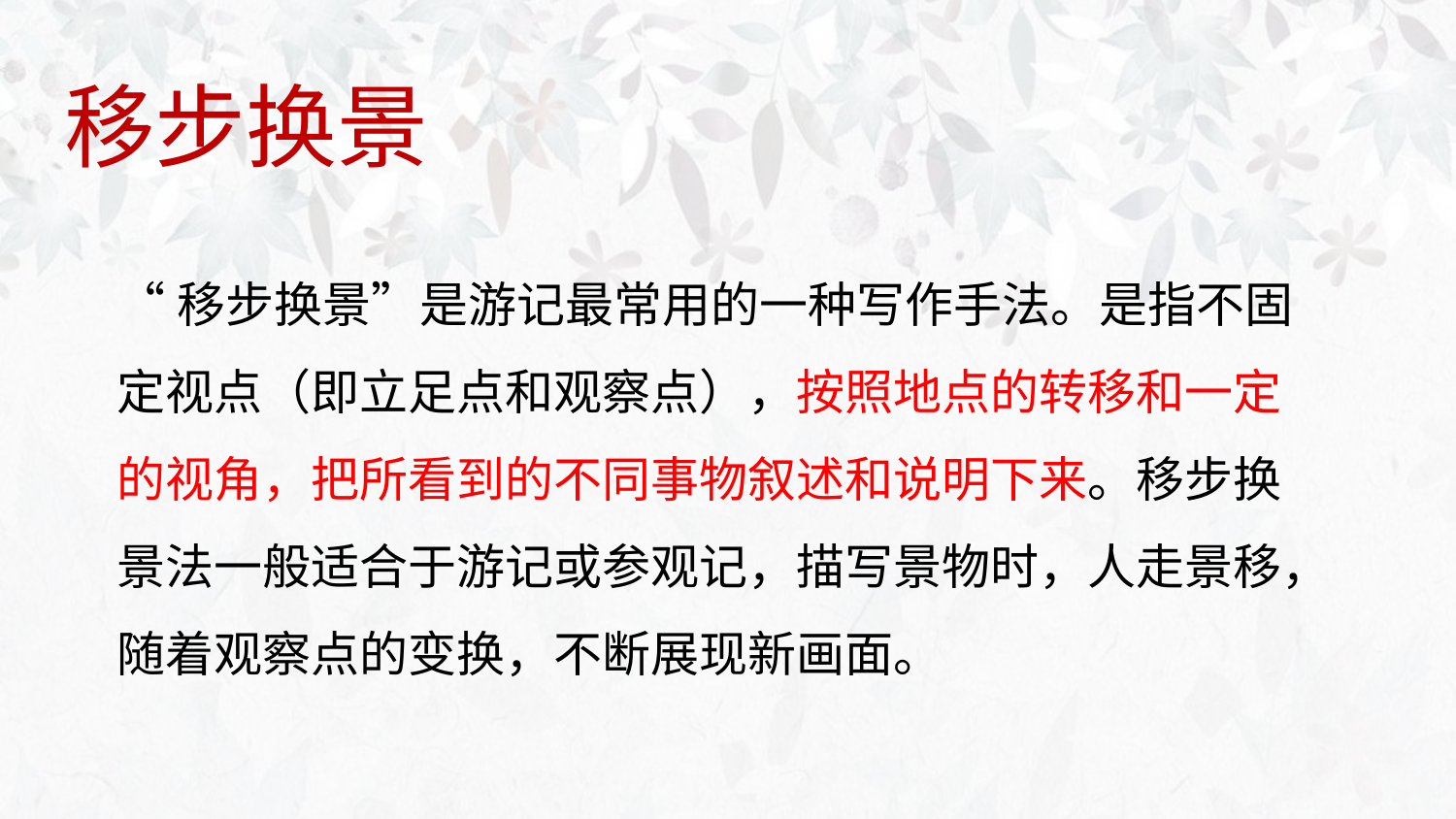

移步换景
“移步换景”是游记最常用的一种写作手法。是指不固定视点（即立足点和观察点），按照地点的转移和一定的视角，把所看到的不同事物叙述和说明下来。移步换景法一般适合于游记或参观记，描写景物时，人走景移，随着观察点的变换，不断展现新画面。